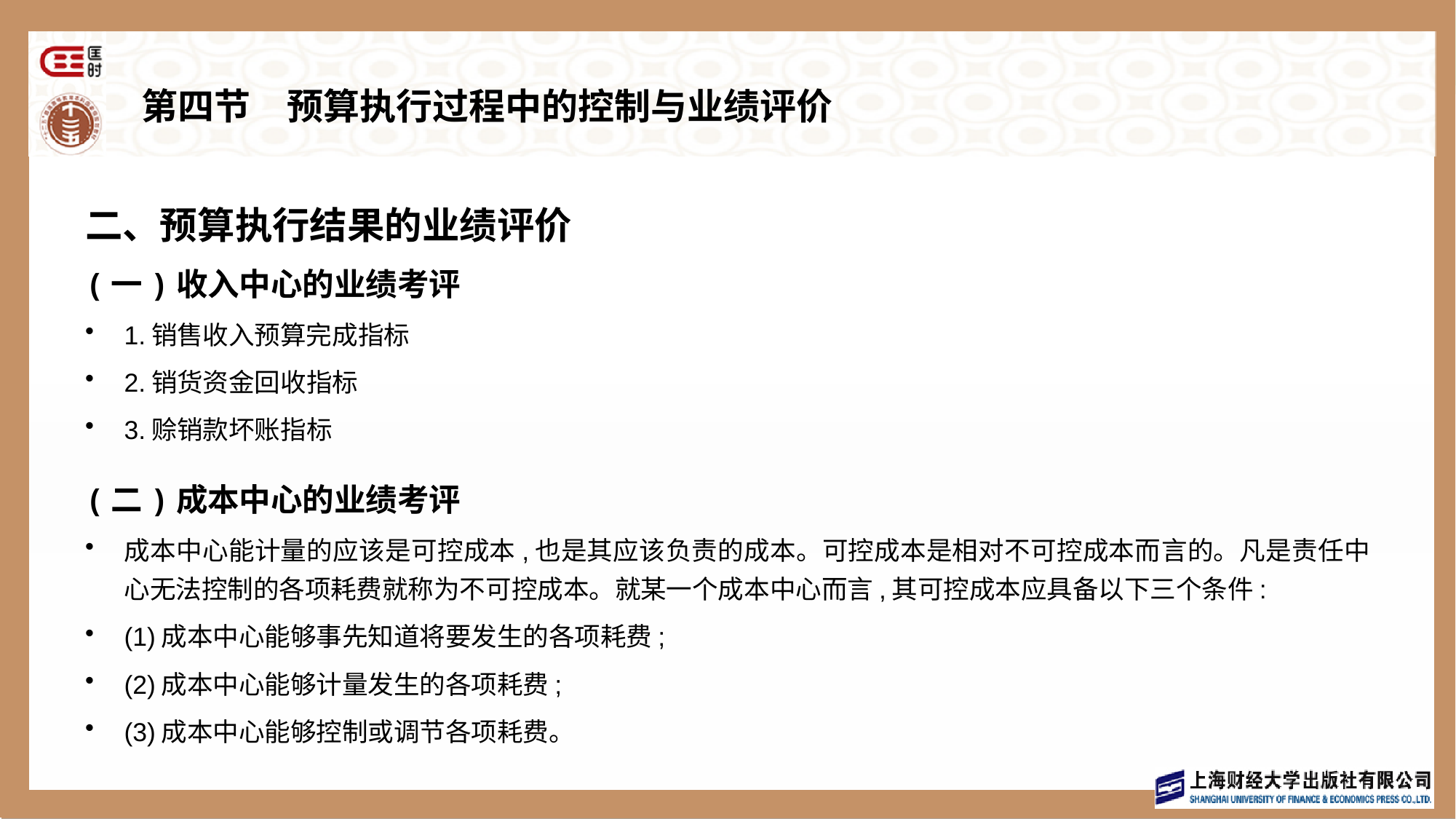

# 第四节　预算执行过程中的控制与业绩评价
二、预算执行结果的业绩评价
(一)收入中心的业绩考评
1.销售收入预算完成指标
2.销货资金回收指标
3.赊销款坏账指标
(二)成本中心的业绩考评
成本中心能计量的应该是可控成本,也是其应该负责的成本。可控成本是相对不可控成本而言的。凡是责任中心无法控制的各项耗费就称为不可控成本。就某一个成本中心而言,其可控成本应具备以下三个条件:
(1)成本中心能够事先知道将要发生的各项耗费;
(2)成本中心能够计量发生的各项耗费;
(3)成本中心能够控制或调节各项耗费。